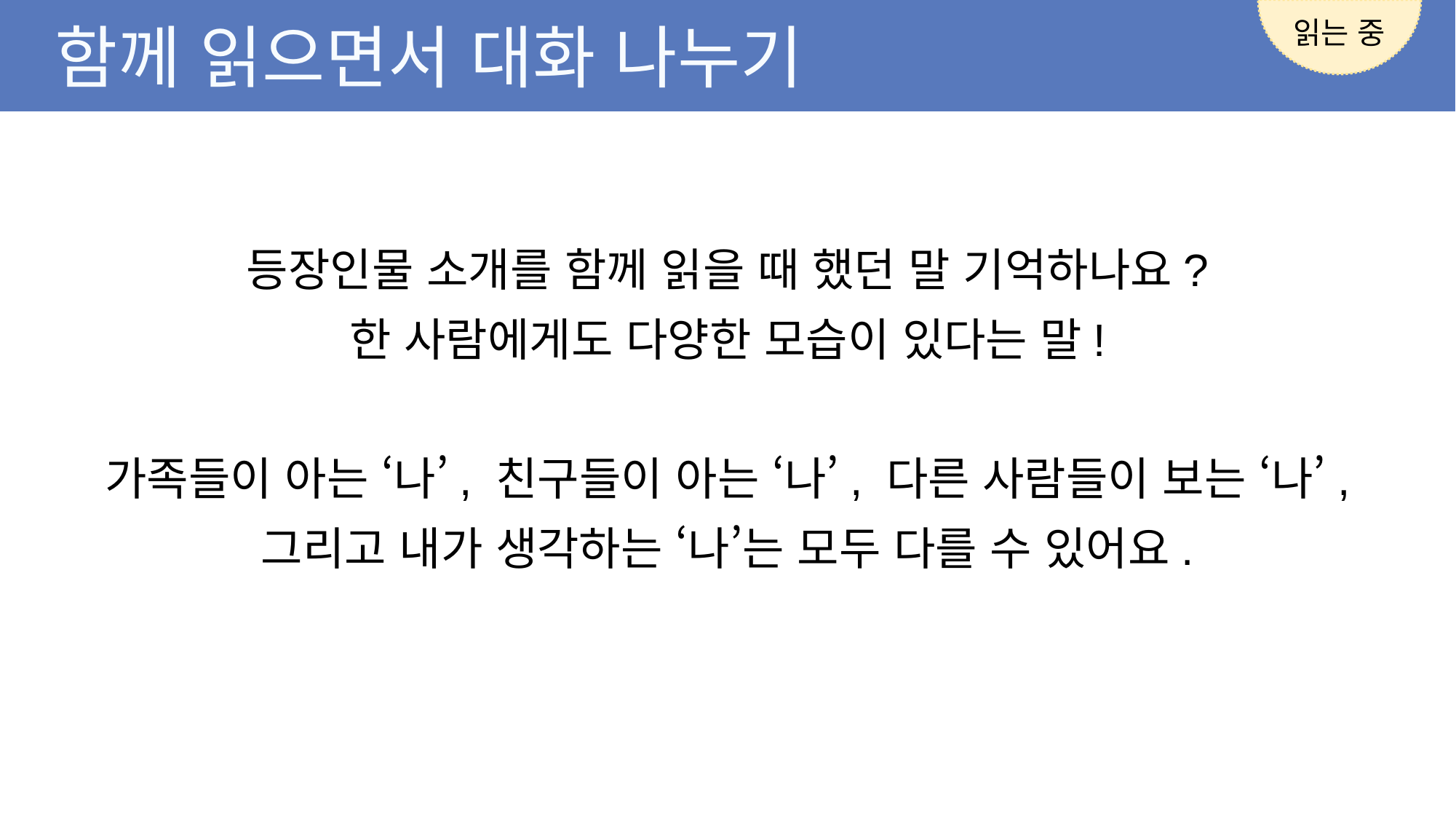

읽는 중

함께 읽으면서 대화 나누기
등장인물 소개를 함께 읽을 때 했던 말 기억하나요?
한 사람에게도 다양한 모습이 있다는 말!

가족들이 아는 ‘나’, 친구들이 아는 ‘나’, 다른 사람들이 보는 ‘나’,
그리고 내가 생각하는 ‘나’는 모두 다를 수 있어요.